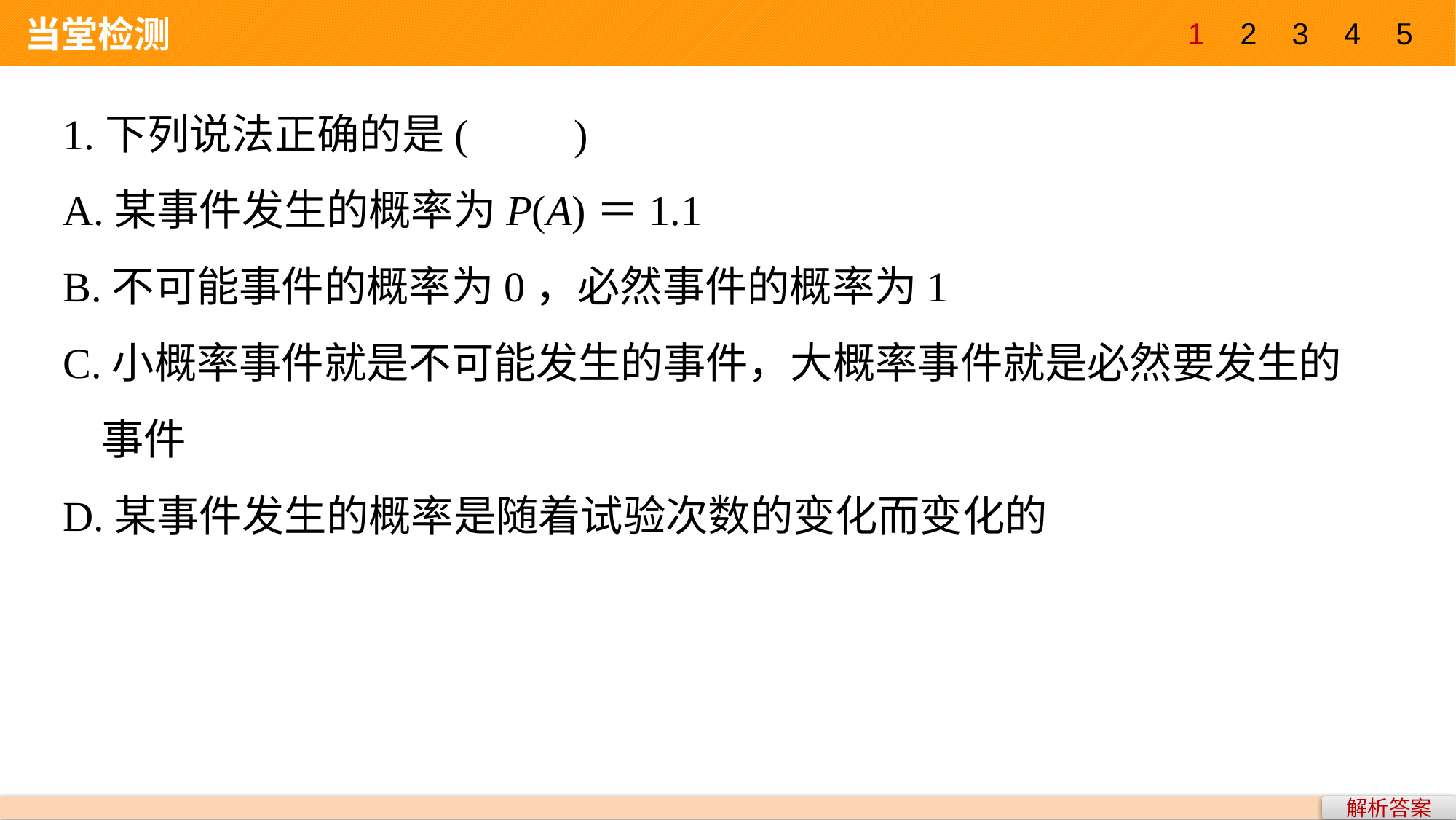

1
2
3
4
5
  当堂检测
1.下列说法正确的是(　　)
A.某事件发生的概率为P(A)＝1.1
B.不可能事件的概率为0，必然事件的概率为1
C.小概率事件就是不可能发生的事件，大概率事件就是必然要发生的
   事件
D.某事件发生的概率是随着试验次数的变化而变化的
解析答案